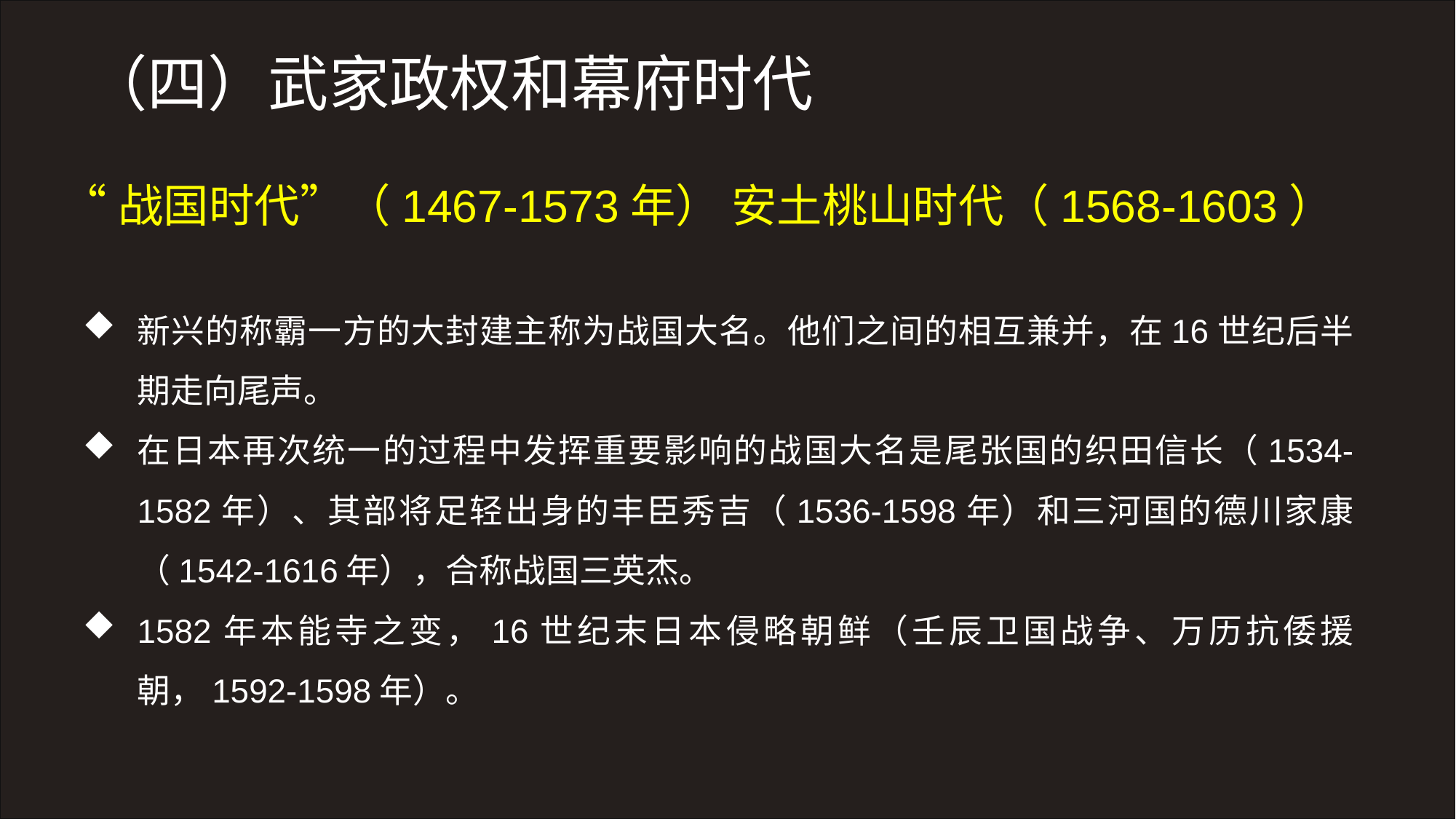

（四）武家政权和幕府时代
“战国时代”（1467-1573年） 安土桃山时代（1568-1603）
新兴的称霸一方的大封建主称为战国大名。他们之间的相互兼并，在16世纪后半期走向尾声。
在日本再次统一的过程中发挥重要影响的战国大名是尾张国的织田信长（1534-1582年）、其部将足轻出身的丰臣秀吉（1536-1598年）和三河国的德川家康（1542-1616年），合称战国三英杰。
1582年本能寺之变，16世纪末日本侵略朝鲜（壬辰卫国战争、万历抗倭援朝，1592-1598年）。